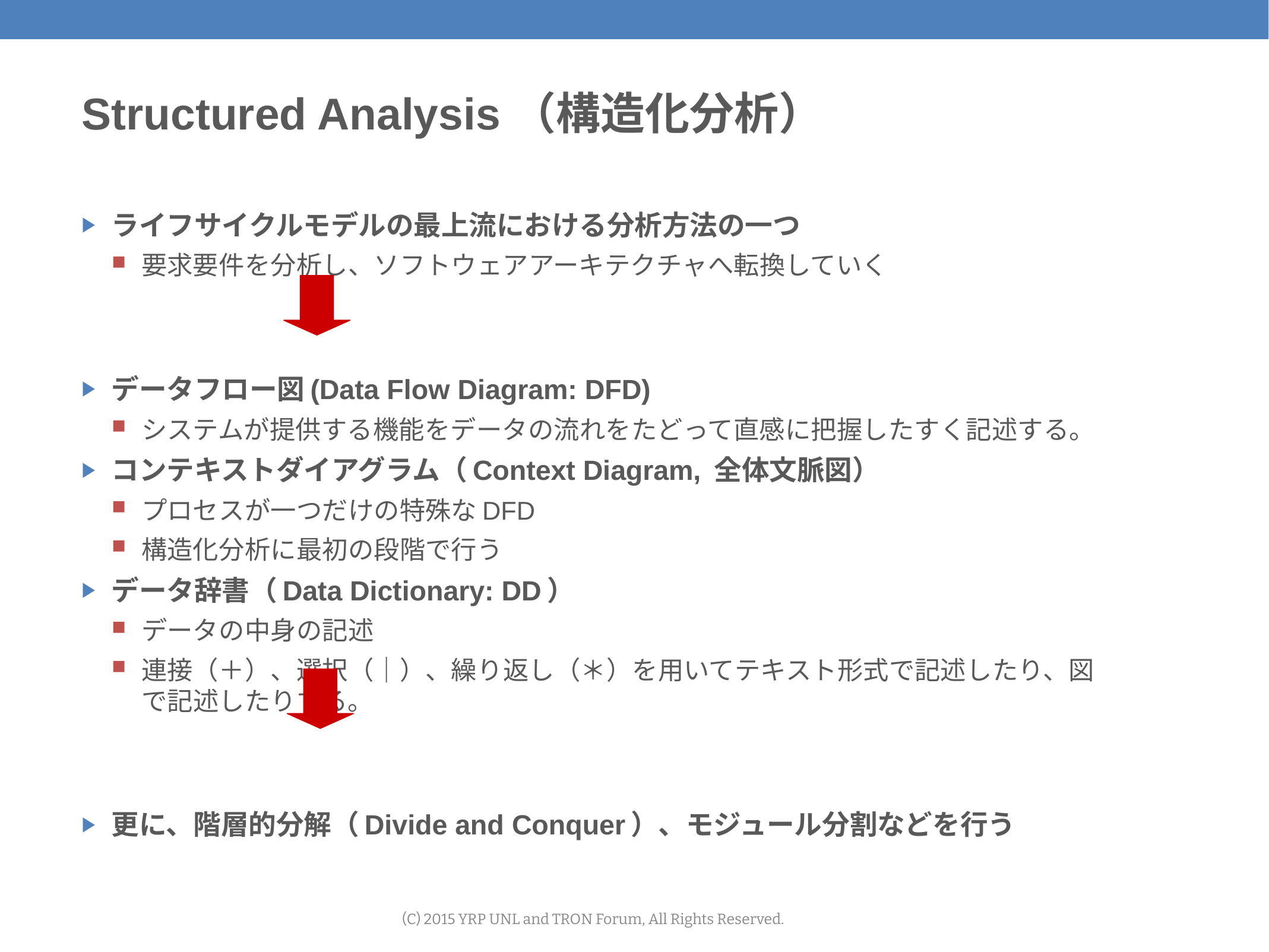

# Structured Analysis（構造化分析）
ライフサイクルモデルの最上流における分析方法の一つ
要求要件を分析し、ソフトウェアアーキテクチャへ転換していく

データフロー図(Data Flow Diagram: DFD)
システムが提供する機能をデータの流れをたどって直感に把握したすく記述する。
コンテキストダイアグラム（Context Diagram, 全体文脈図）
プロセスが一つだけの特殊なDFD
構造化分析に最初の段階で行う
データ辞書（Data Dictionary: DD）
データの中身の記述
連接（＋）、選択（｜）、繰り返し（＊）を用いてテキスト形式で記述したり、図で記述したりする。

更に、階層的分解（Divide and Conquer）、モジュール分割などを行う

(C) 2015 YRP UNL and TRON Forum, All Rights Reserved.
50